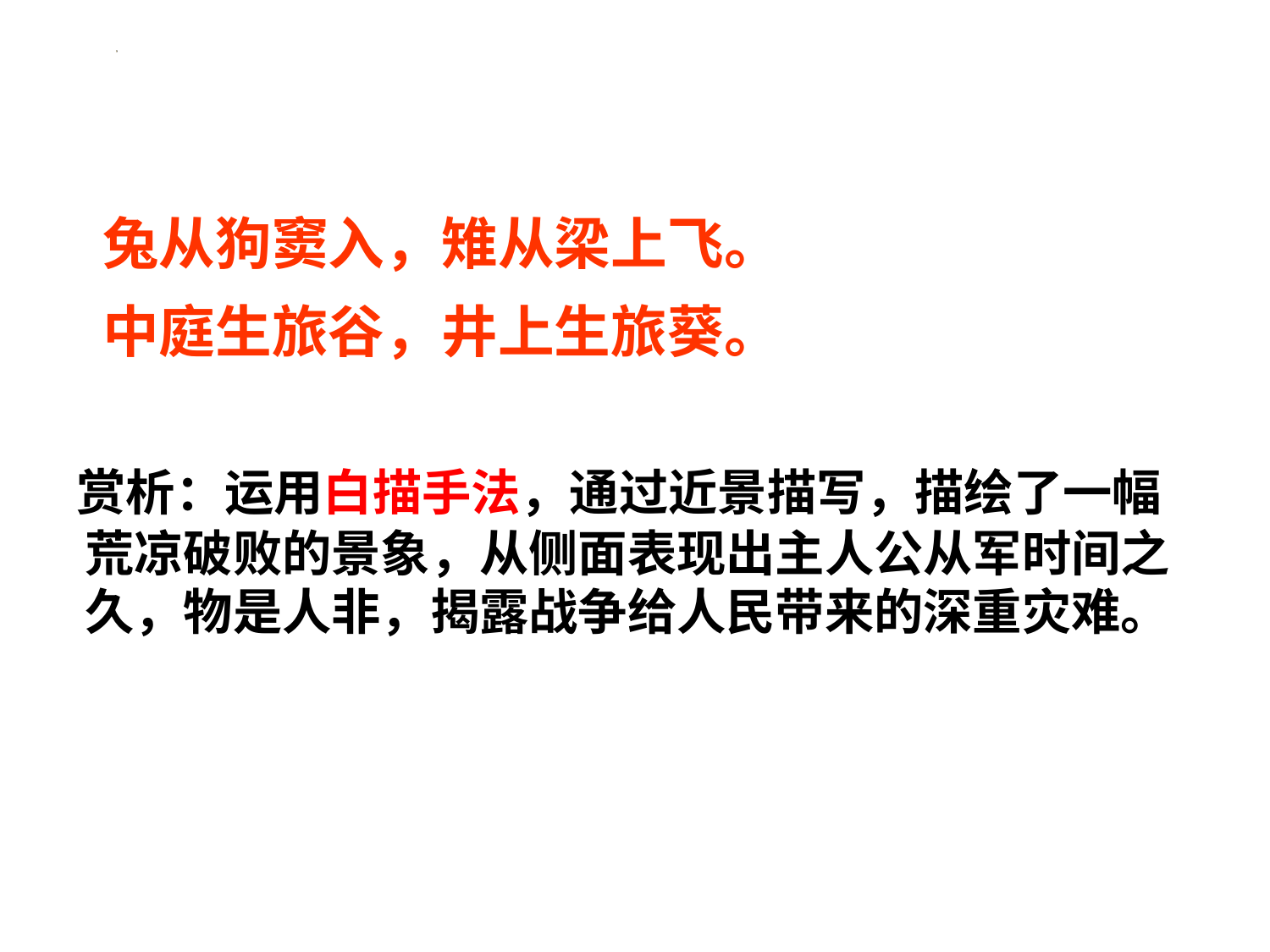

兔从狗窦入，雉从梁上飞。
    中庭生旅谷，井上生旅葵。

  赏析：运用白描手法，通过近景描写，描绘了一幅荒凉破败的景象，从侧面表现出主人公从军时间之久，物是人非，揭露战争给人民带来的深重灾难。